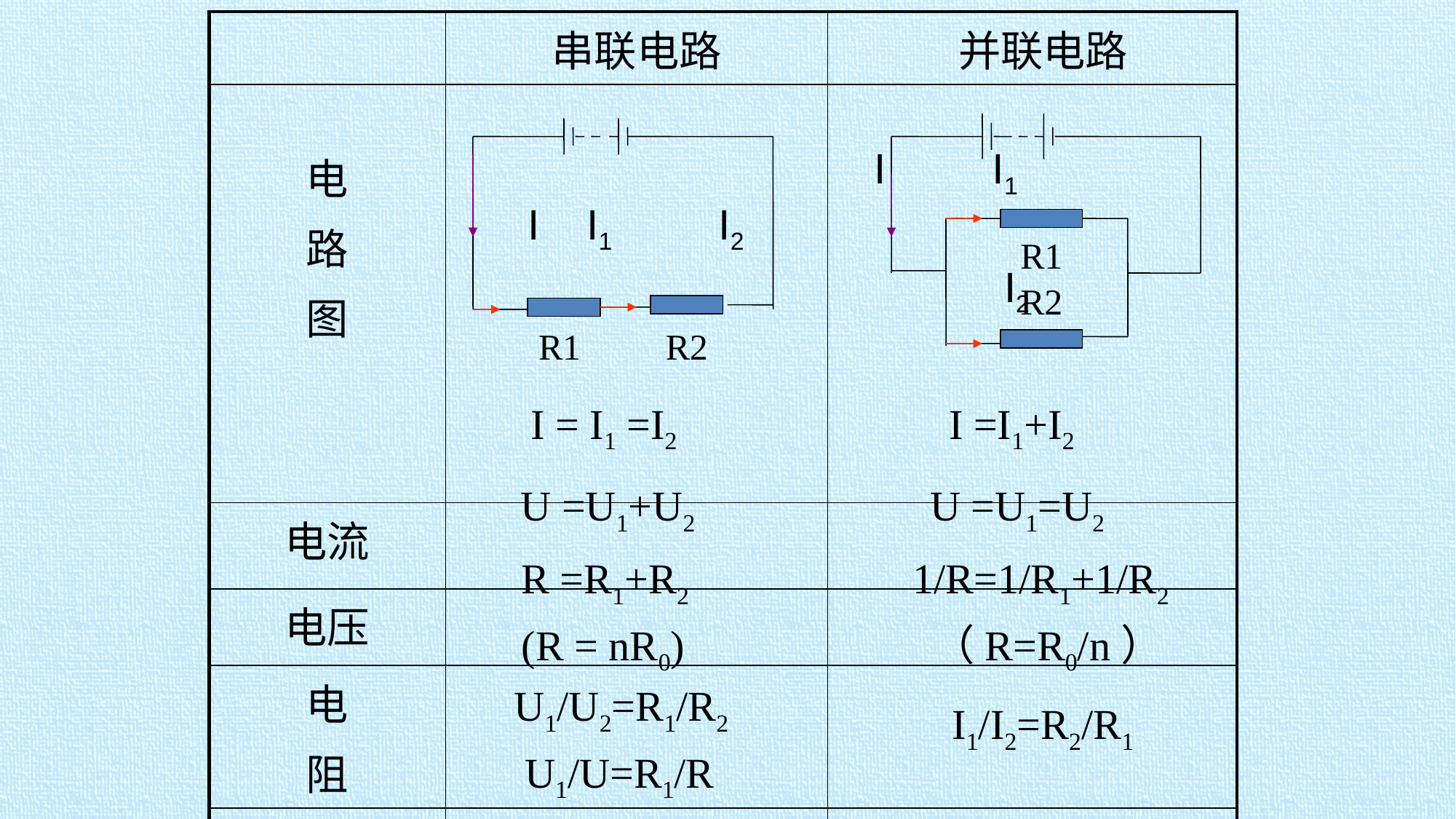

|  | 串联电路 | 并联电路 |
| --- | --- | --- |
| 电 路 图 | I I1 I2 | I I1 I2 |
| 电流 |  |  |
| 电压 |  |  |
| 电 阻 |  |  |
| 电流与电压的分配关系 |  |  |

R1

R2

R1
R2

I = I1 =I2
 I =I1+I2
U =U1+U2
U =U1=U2
 R =R1+R2
 (R = nR0)
1/R=1/R1+1/R2
 （R=R0/n）
U1/U2=R1/R2
 U1/U=R1/R
 I1/I2=R2/R1